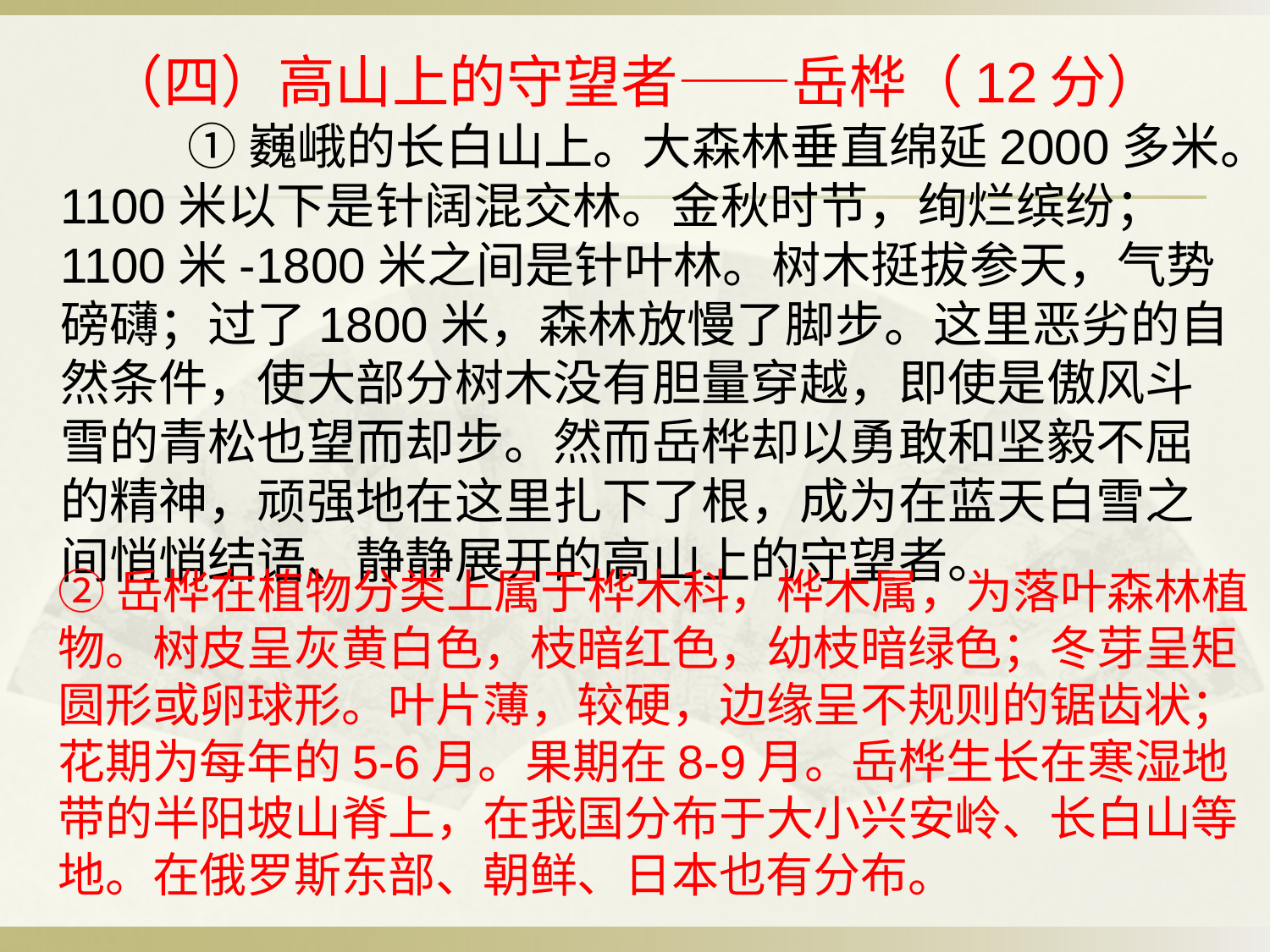

# （四）高山上的守望者——岳桦（12分）
		①巍峨的长白山上。大森林垂直绵延2000多米。1100米以下是针阔混交林。金秋时节，绚烂缤纷；1100米-1800米之间是针叶林。树木挺拔参天，气势磅礴；过了1800米，森林放慢了脚步。这里恶劣的自然条件，使大部分树木没有胆量穿越，即使是傲风斗雪的青松也望而却步。然而岳桦却以勇敢和坚毅不屈的精神，顽强地在这里扎下了根，成为在蓝天白雪之间悄悄结语、静静展开的高山上的守望者。
		②岳桦在植物分类上属于桦木科，桦木属，为落叶森林植物。树皮呈灰黄白色，枝暗红色，幼枝暗绿色；冬芽呈矩圆形或卵球形。叶片薄，较硬，边缘呈不规则的锯齿状；花期为每年的5-6月。果期在8-9月。岳桦生长在寒湿地带的半阳坡山脊上，在我国分布于大小兴安岭、长白山等地。在俄罗斯东部、朝鲜、日本也有分布。